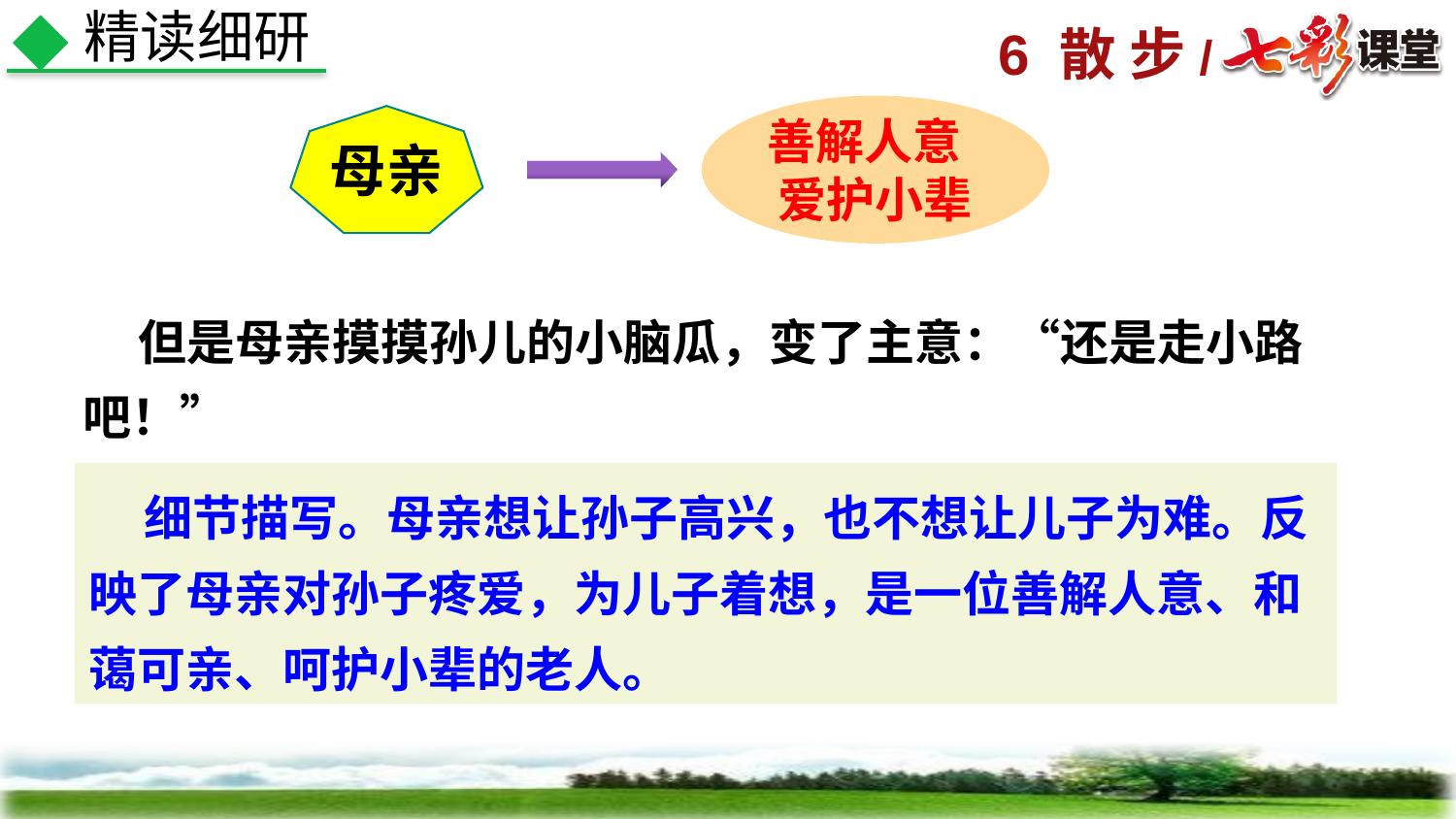

精读细研

善解人意
爱护小辈
母亲

    但是母亲摸摸孙儿的小脑瓜，变了主意：“还是走小路吧！”
    细节描写。母亲想让孙子高兴，也不想让儿子为难。反映了母亲对孙子疼爱，为儿子着想，是一位善解人意、和蔼可亲、呵护小辈的老人。